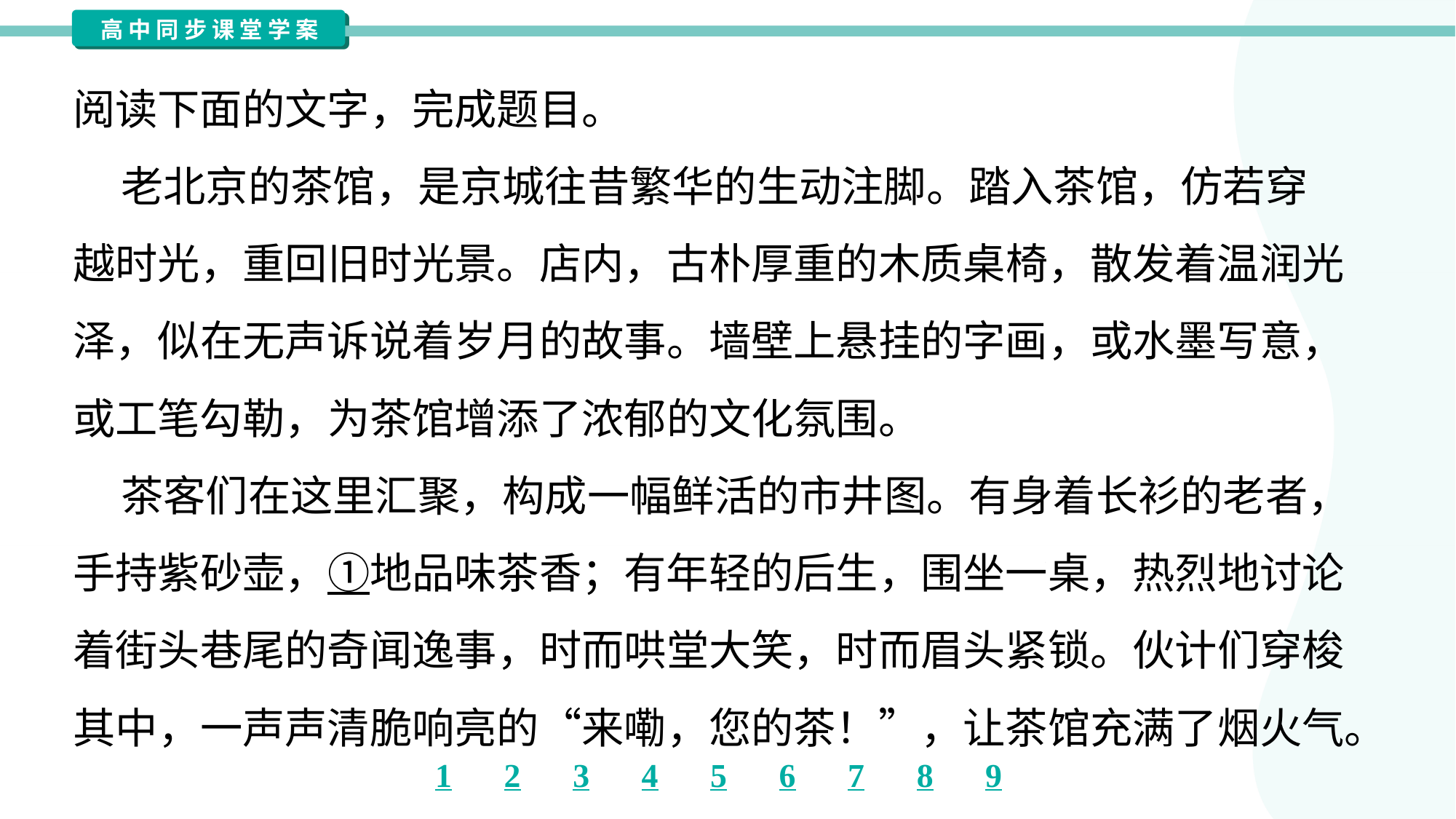

阅读下面的文字，完成题目。
    老北京的茶馆，是京城往昔繁华的生动注脚。踏入茶馆，仿若穿
越时光，重回旧时光景。店内，古朴厚重的木质桌椅，散发着温润光
泽，似在无声诉说着岁月的故事。墙壁上悬挂的字画，或水墨写意，
或工笔勾勒，为茶馆增添了浓郁的文化氛围。
    茶客们在这里汇聚，构成一幅鲜活的市井图。有身着长衫的老者，
手持紫砂壶，①地品味茶香；有年轻的后生，围坐一桌，热烈地讨论
着街头巷尾的奇闻逸事，时而哄堂大笑，时而眉头紧锁。伙计们穿梭
其中，一声声清脆响亮的“来嘞，您的茶！”，让茶馆充满了烟火气。